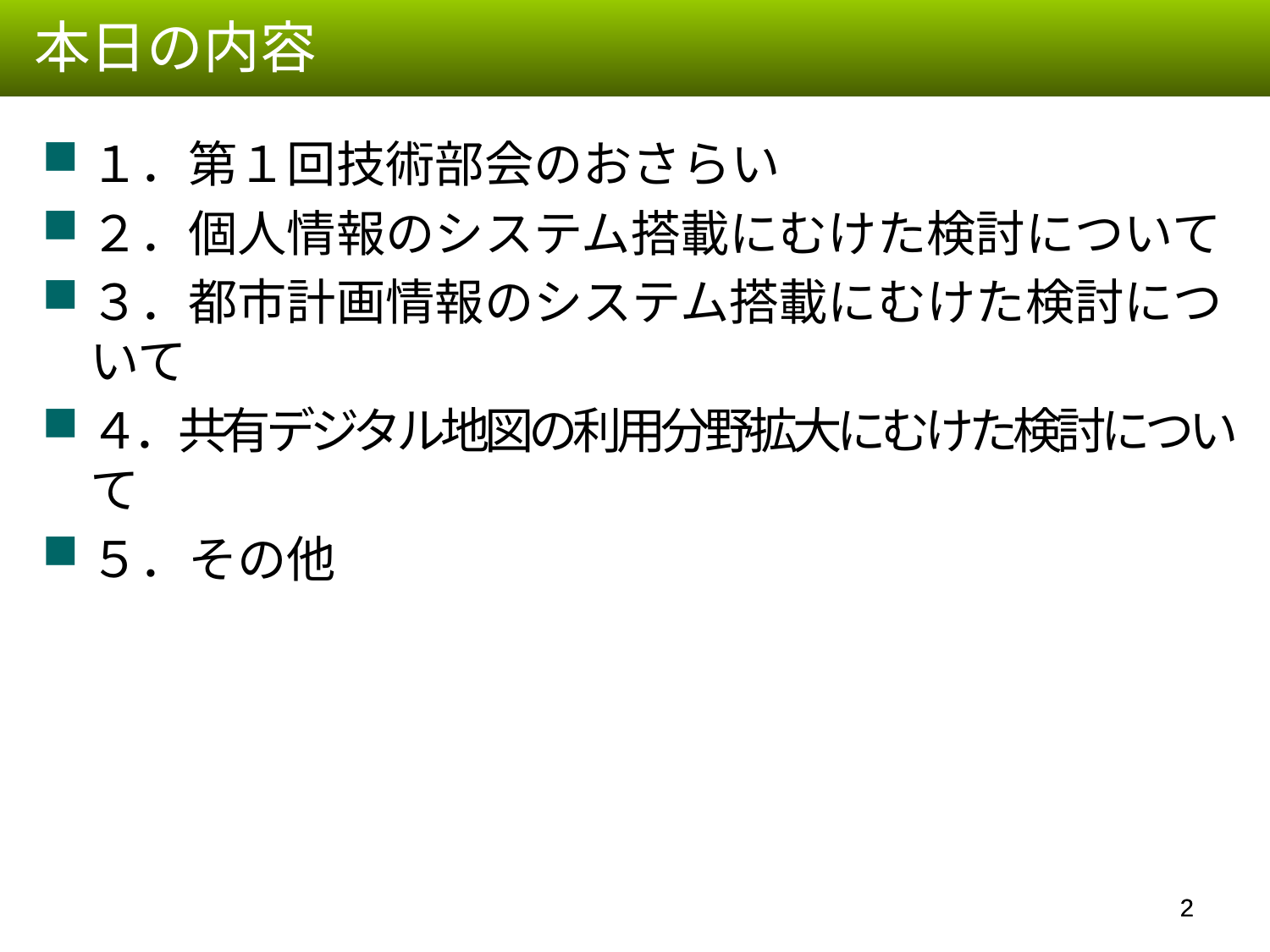

本日の内容
１．第１回技術部会のおさらい
２．個人情報のシステム搭載にむけた検討について
３．都市計画情報のシステム搭載にむけた検討について
４．共有デジタル地図の利用分野拡大にむけた検討について
５．その他
2
2